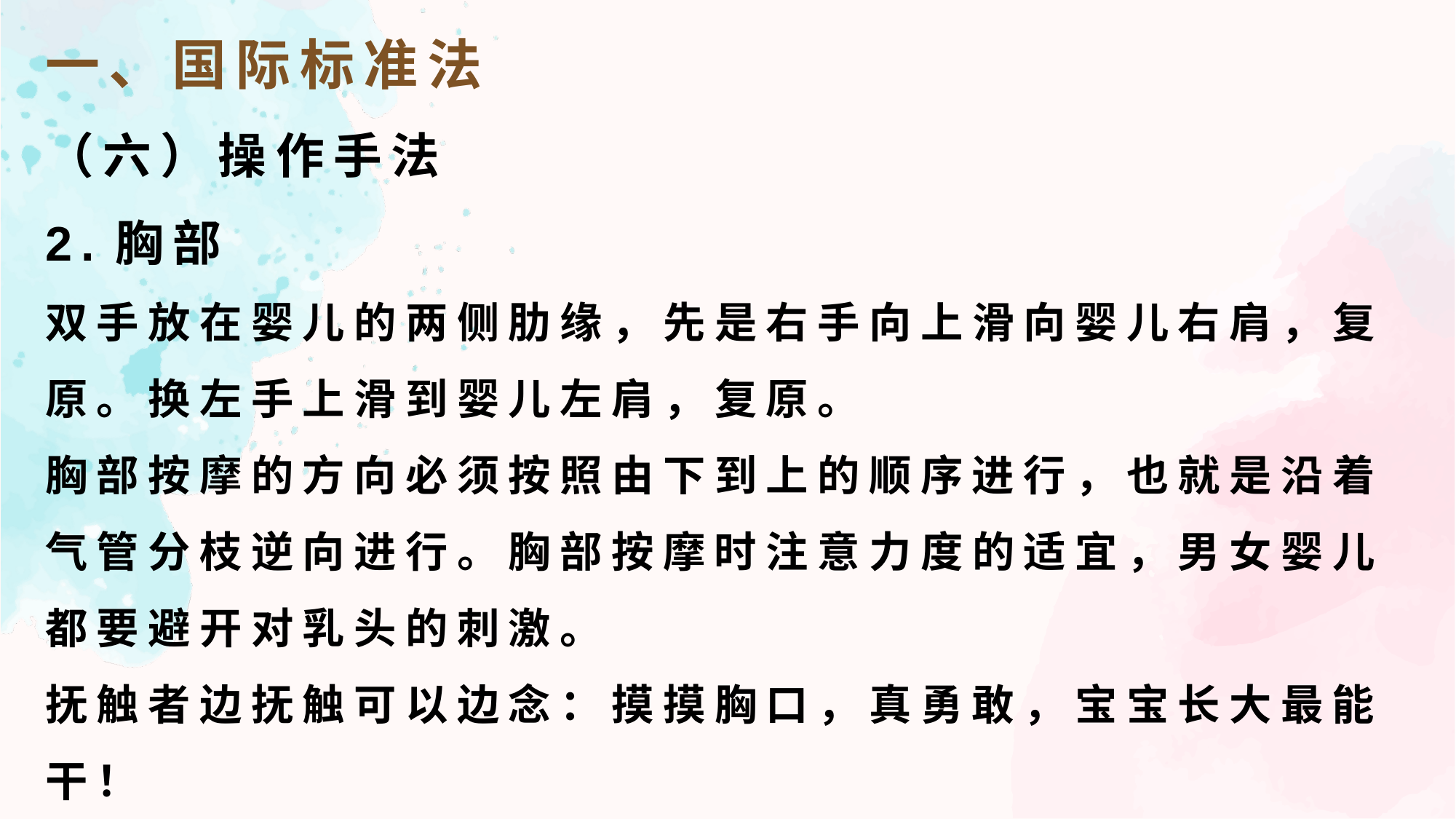

一、国际标准法
（六）操作手法
2.胸部
双手放在婴儿的两侧肋缘，先是右手向上滑向婴儿右肩，复原。换左手上滑到婴儿左肩，复原。
胸部按摩的方向必须按照由下到上的顺序进行，也就是沿着气管分枝逆向进行。胸部按摩时注意力度的适宜，男女婴儿都要避开对乳头的刺激。
抚触者边抚触可以边念：摸摸胸口，真勇敢，宝宝长大最能干！